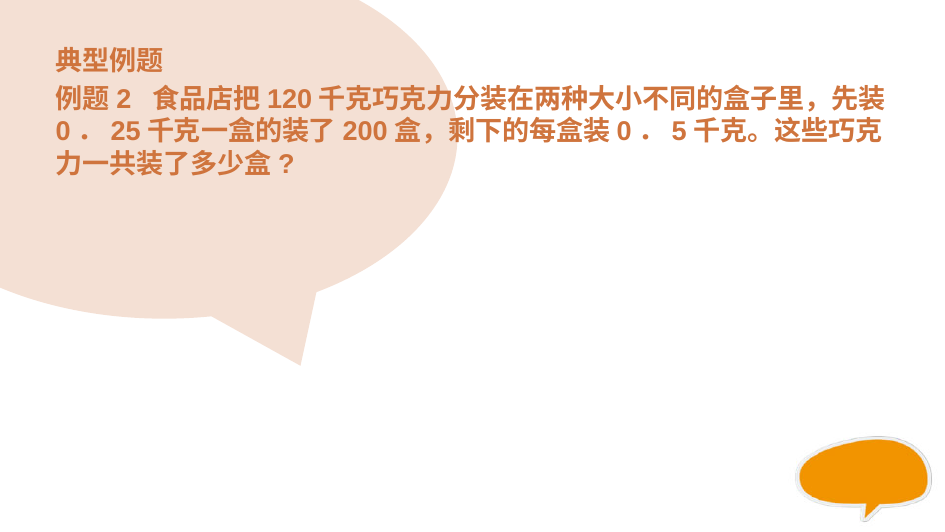

#
典型例题
例题2  食品店把120千克巧克力分装在两种大小不同的盒子里，先装0．25千克一盒的装了200盒，剩下的每盒装0．5千克。这些巧克力一共装了多少盒?